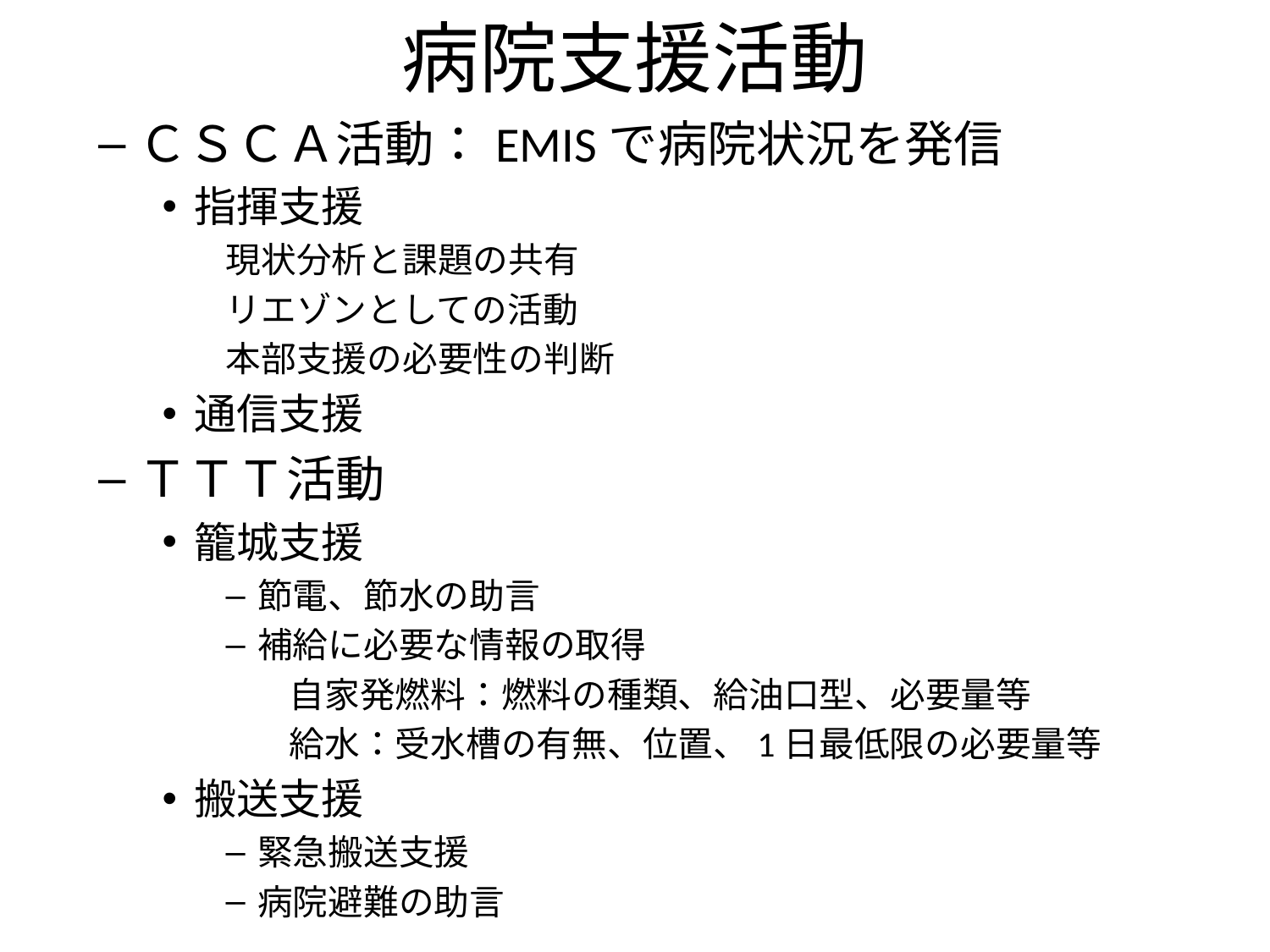

# 病院支援活動
ＣＳＣＡ活動：EMISで病院状況を発信
指揮支援
現状分析と課題の共有
リエゾンとしての活動
本部支援の必要性の判断
通信支援
ＴＴＴ活動
籠城支援
節電、節水の助言
補給に必要な情報の取得
自家発燃料：燃料の種類、給油口型、必要量等
給水：受水槽の有無、位置、1日最低限の必要量等
搬送支援
緊急搬送支援
病院避難の助言